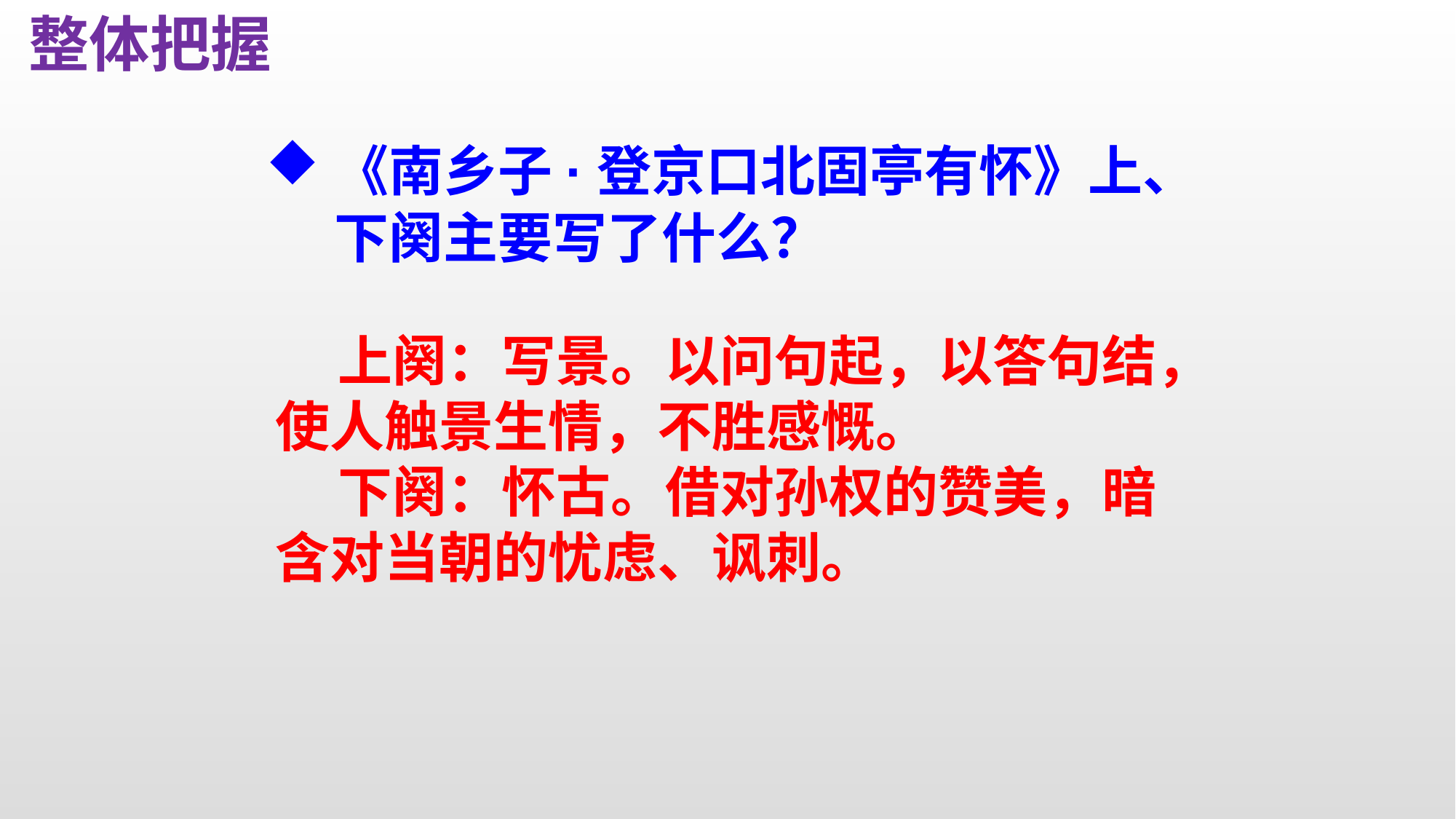

整体把握
《南乡子·登京口北固亭有怀》上、下阕主要写了什么？
    上阕：写景。以问句起，以答句结，使人触景生情，不胜感慨。
    下阕：怀古。借对孙权的赞美，暗
含对当朝的忧虑、讽刺。